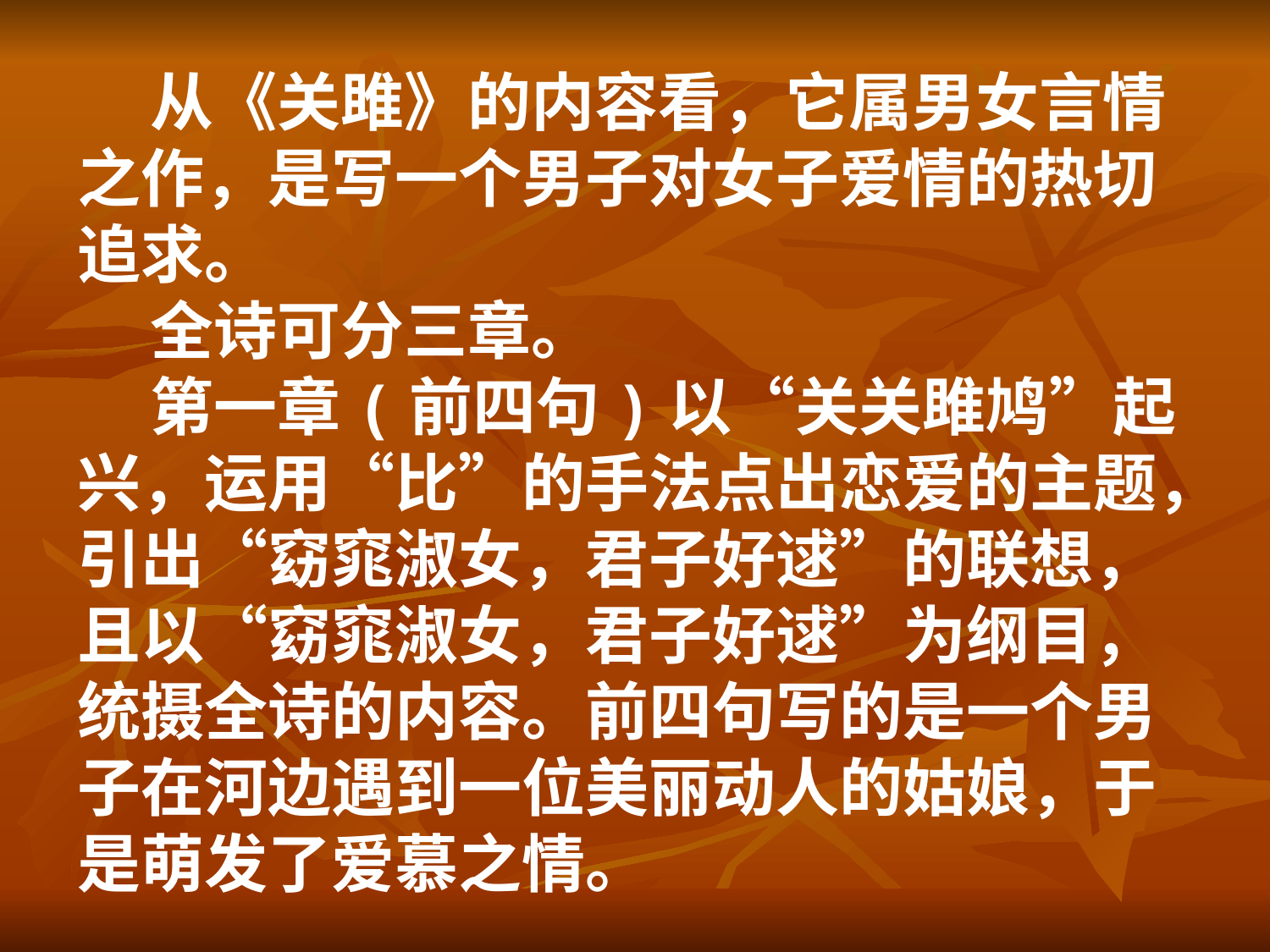

从《关雎》的内容看，它属男女言情之作，是写一个男子对女子爱情的热切追求。
    全诗可分三章。
    第一章(前四句)以“关关雎鸠”起兴，运用“比”的手法点出恋爱的主题，引出“窈窕淑女，君子好逑”的联想，且以“窈窕淑女，君子好逑”为纲目，统摄全诗的内容。前四句写的是一个男子在河边遇到一位美丽动人的姑娘，于是萌发了爱慕之情。